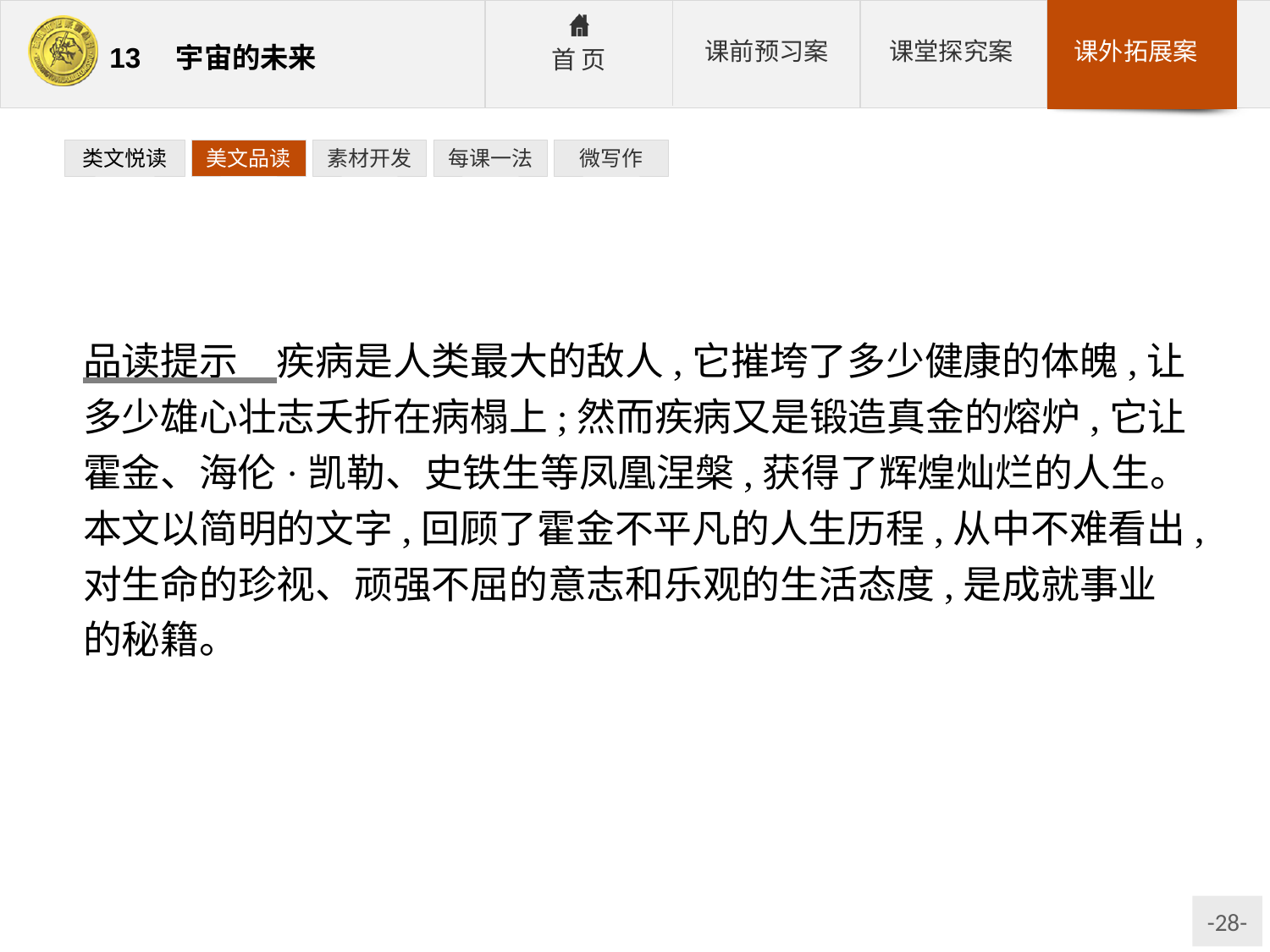

类文悦读
美文品读
素材开发
每课一法
微写作
品读提示　疾病是人类最大的敌人,它摧垮了多少健康的体魄,让多少雄心壮志夭折在病榻上;然而疾病又是锻造真金的熔炉,它让霍金、海伦·凯勒、史铁生等凤凰涅槃,获得了辉煌灿烂的人生。本文以简明的文字,回顾了霍金不平凡的人生历程,从中不难看出,对生命的珍视、顽强不屈的意志和乐观的生活态度,是成就事业的秘籍。